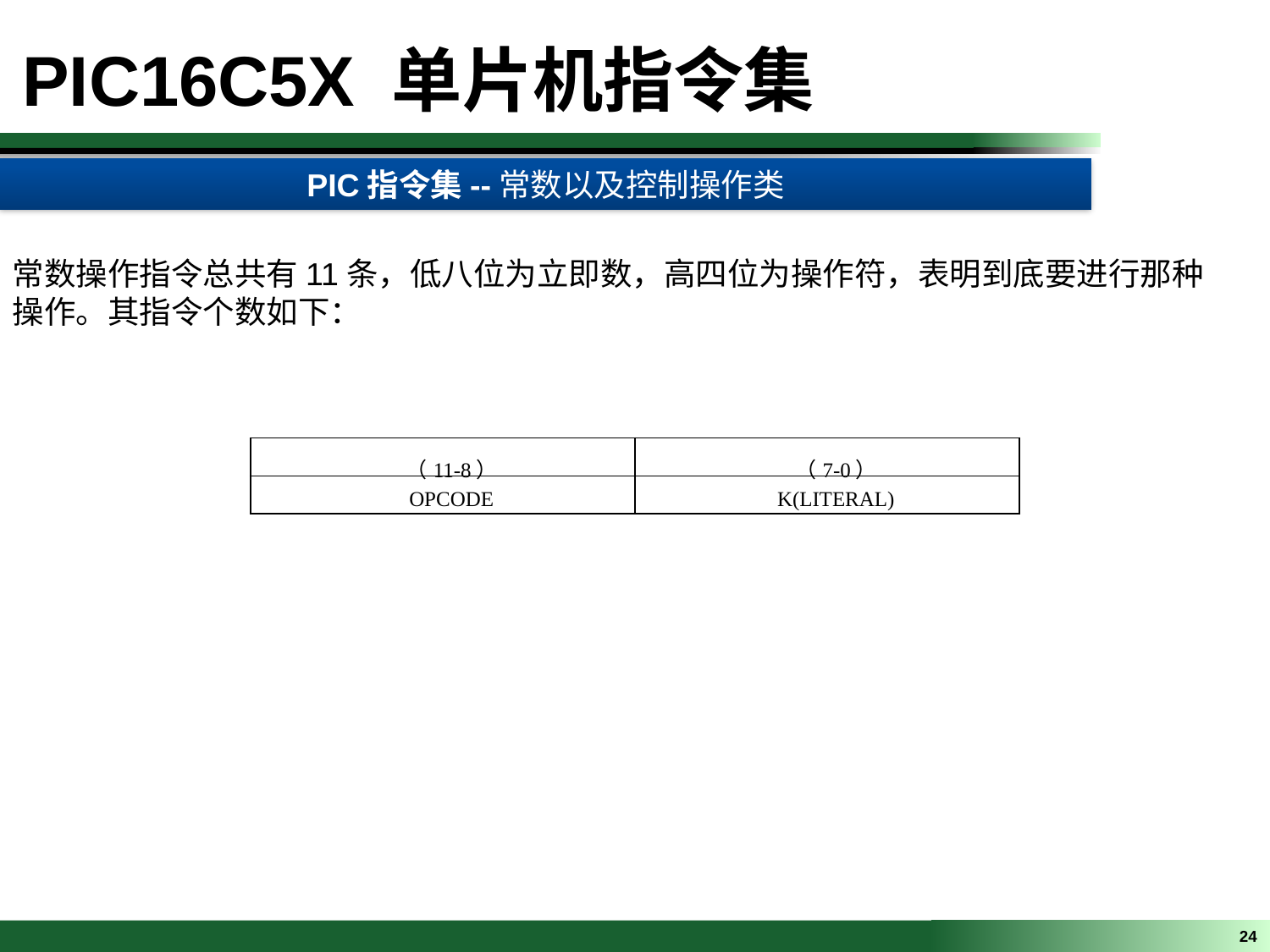

PIC16C5X 单片机指令集
PIC指令集--常数以及控制操作类
常数操作指令总共有11条，低八位为立即数，高四位为操作符，表明到底要进行那种操作。其指令个数如下：
| （11-8） | （7-0） |
| --- | --- |
| OPCODE | K(LITERAL) |
24